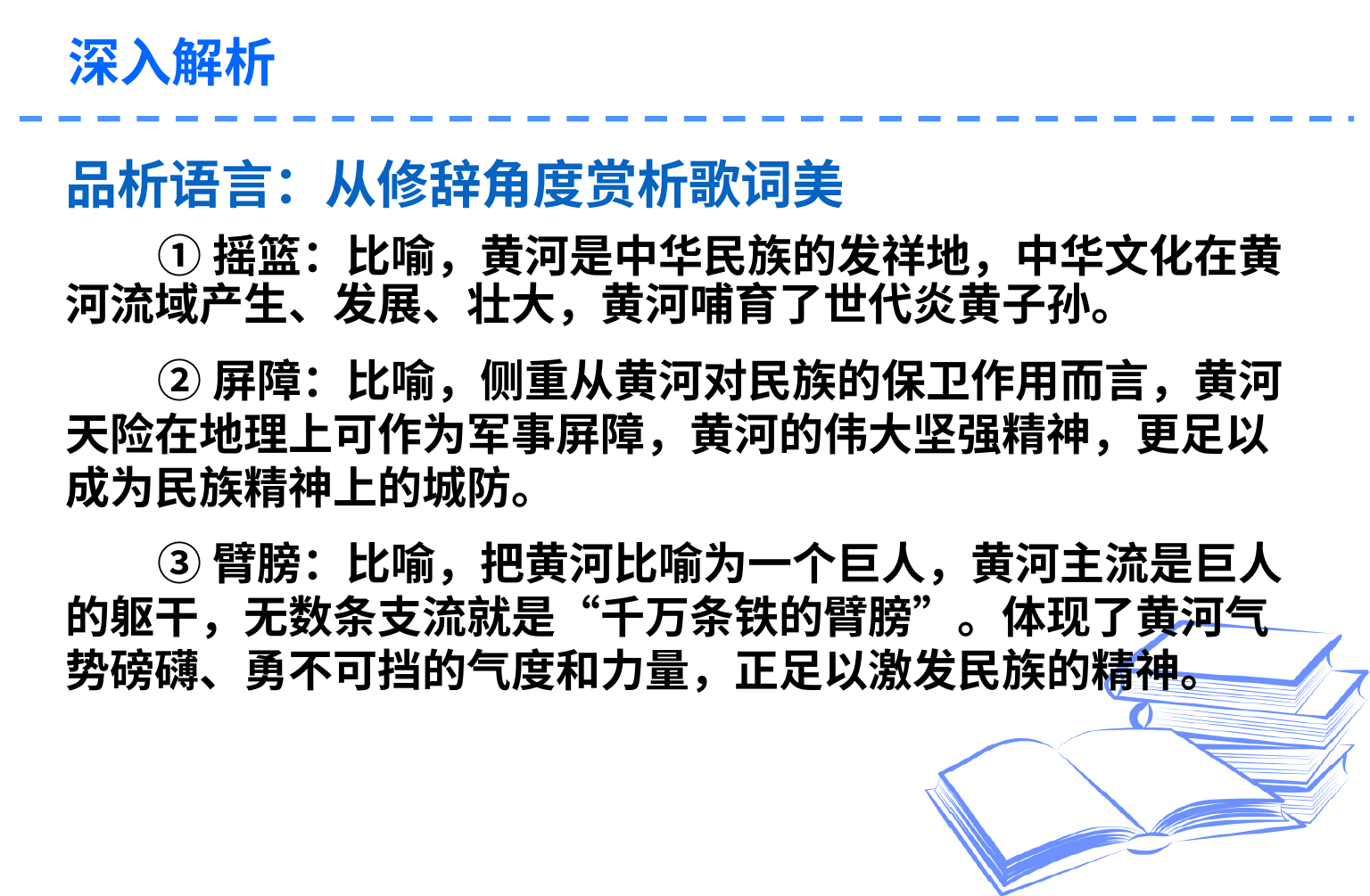

深入解析
品析语言：从修辞角度赏析歌词美

①摇篮：比喻，黄河是中华民族的发祥地，中华文化在黄河流域产生、发展、壮大，黄河哺育了世代炎黄子孙。
②屏障：比喻，侧重从黄河对民族的保卫作用而言，黄河天险在地理上可作为军事屏障，黄河的伟大坚强精神，更足以成为民族精神上的城防。
③臂膀：比喻，把黄河比喻为一个巨人，黄河主流是巨人的躯干，无数条支流就是“千万条铁的臂膀”。体现了黄河气势磅礴、勇不可挡的气度和力量，正足以激发民族的精神。